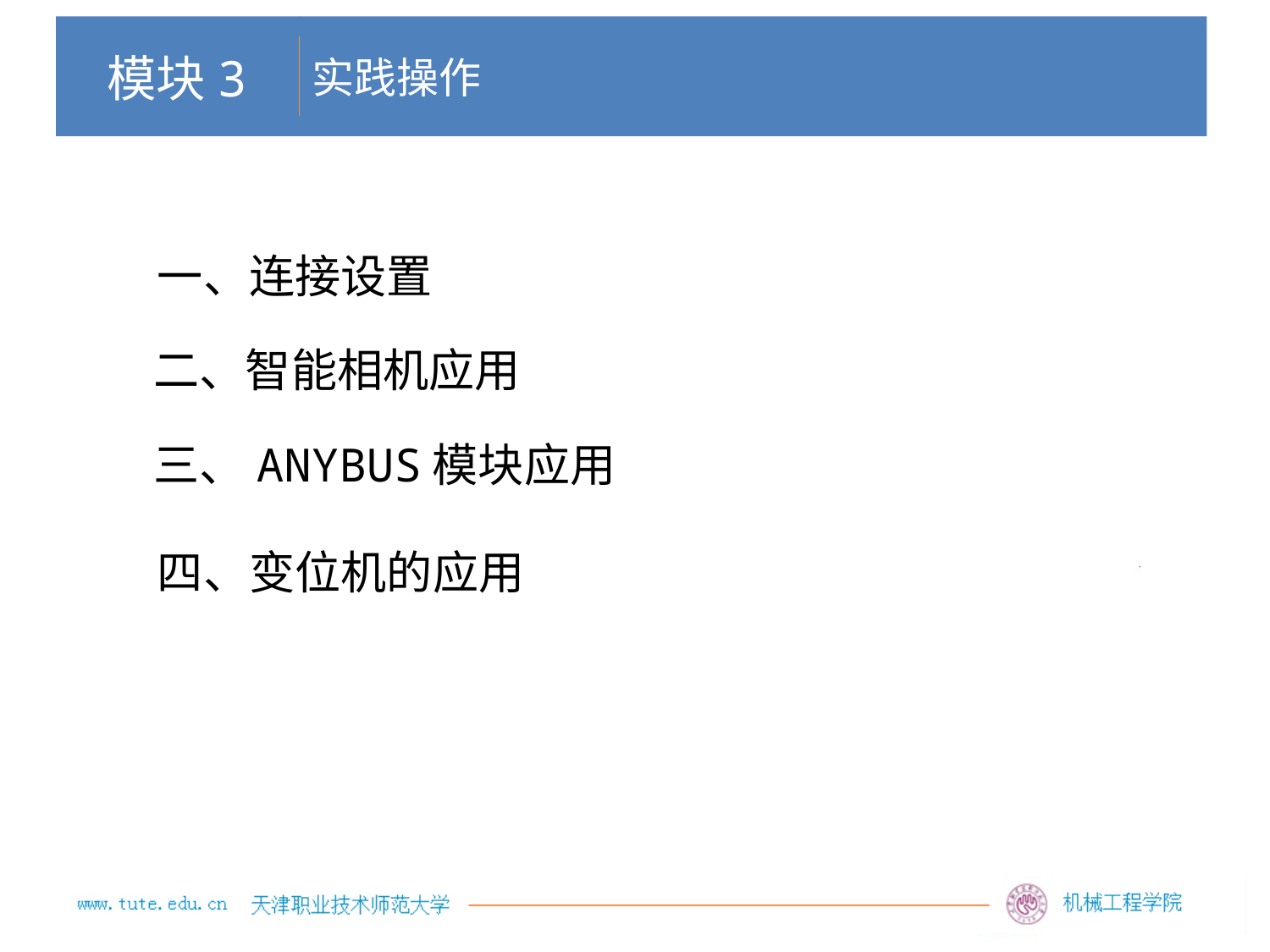

实践操作
# 模块3

一、连接设置
二、智能相机应用
三、ANYBUS模块应用
四、变位机的应用